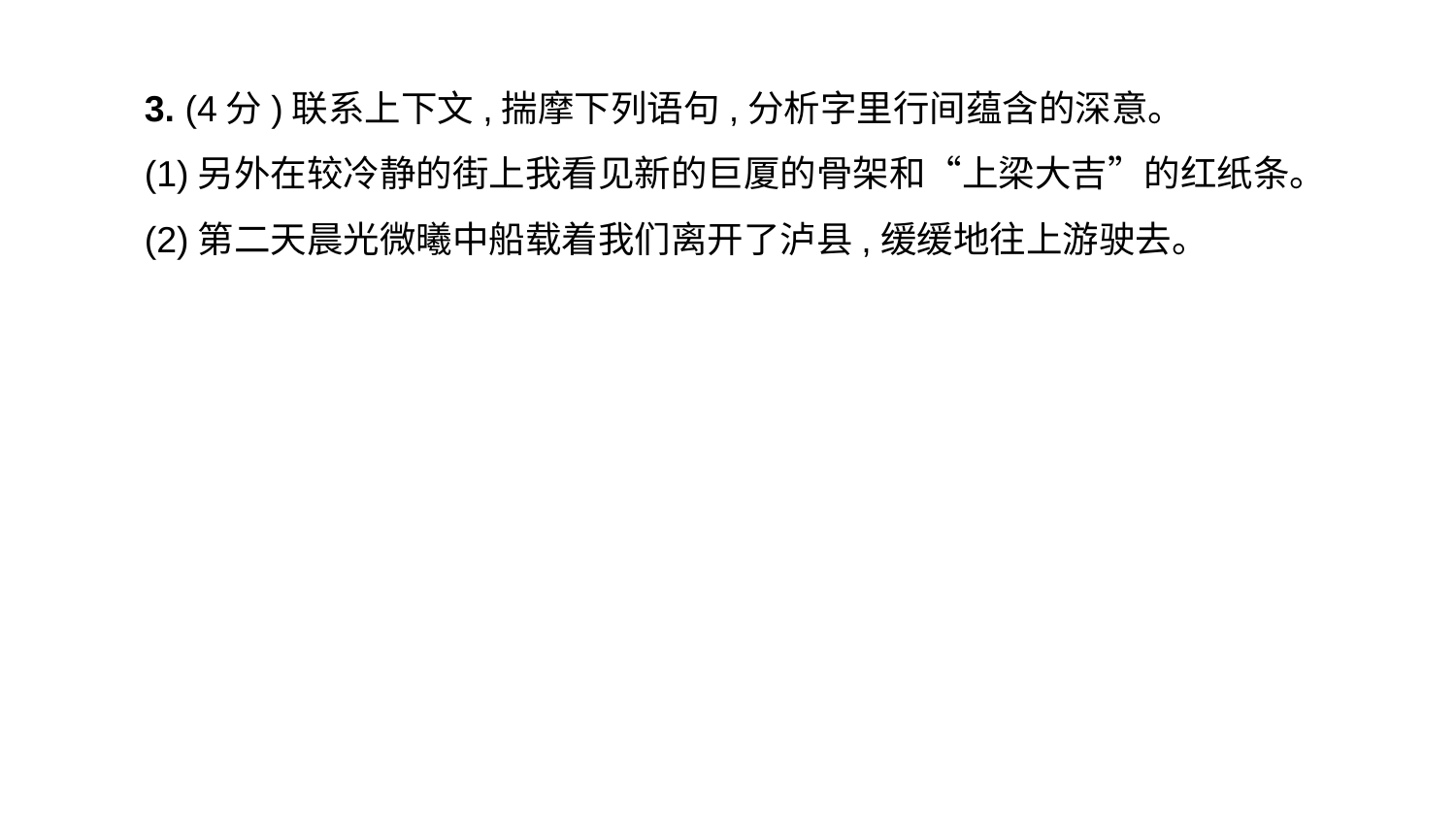

3. (4分)联系上下文,揣摩下列语句,分析字里行间蕴含的深意。
(1)另外在较冷静的街上我看见新的巨厦的骨架和“上梁大吉”的红纸条。
(2)第二天晨光微曦中船载着我们离开了泸县,缓缓地往上游驶去。